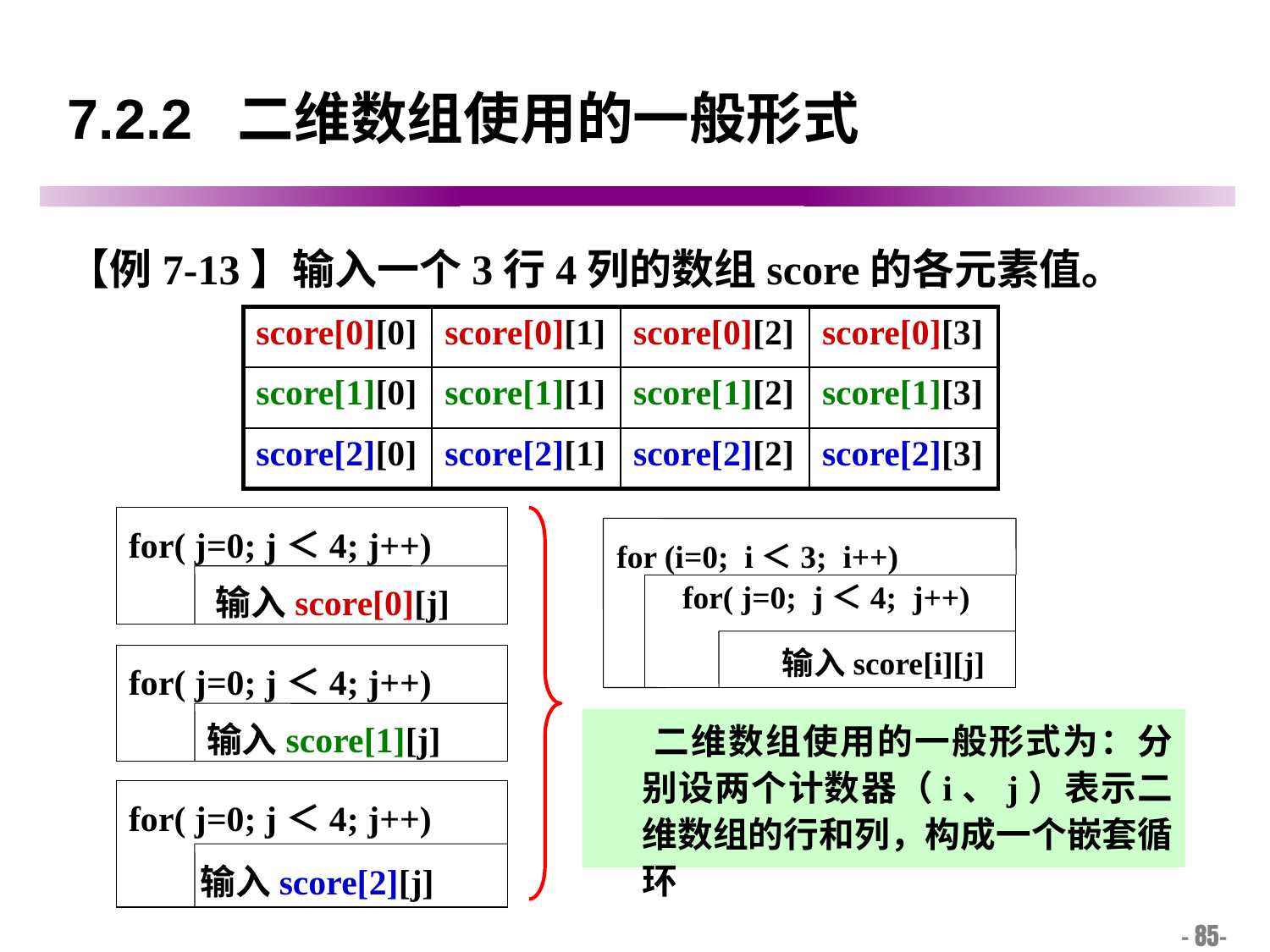

# 7.2.2  二维数组使用的一般形式
【例7-13】输入一个3行4列的数组score的各元素值。
| score[0][0] | score[0][1] | score[0][2] | score[0][3] |
| --- | --- | --- | --- |
| score[1][0] | score[1][1] | score[1][2] | score[1][3] |
| score[2][0] | score[2][1] | score[2][2] | score[2][3] |

for( j=0; j＜4; j++)
输入score[0][j]

 for (i=0;  i＜3;  i++)
for( j=0;  j＜4;  j++)
输入score[i][j]

for( j=0; j＜4; j++)
输入score[1][j]
     二维数组使用的一般形式为：分别设两个计数器（i、j）表示二维数组的行和列，构成一个嵌套循环

for( j=0; j＜4; j++)
输入score[2][j]
 - 85-